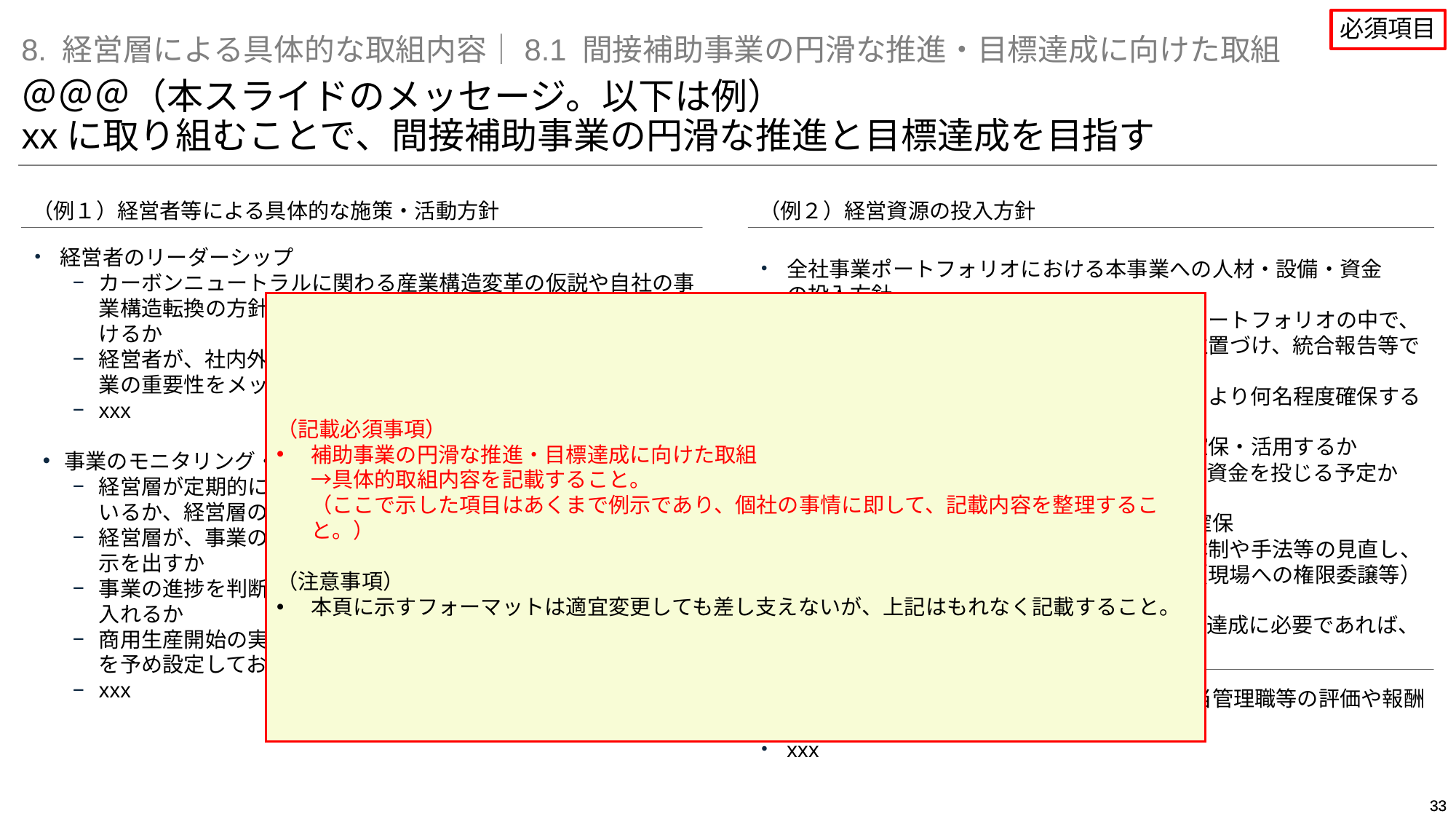

①基本的事項の審査
エ．経営層のコミット（必須項目）
必須項目
8. 経営層による具体的な取組内容｜8.1 間接補助事業の円滑な推進・目標達成に向けた取組
＠＠＠（本スライドのメッセージ。以下は例）
xxに取り組むことで、間接補助事業の円滑な推進と目標達成を目指す
（例１）経営者等による具体的な施策・活動方針
（例２）経営資源の投入方針
経営者のリーダーシップ
カーボンニュートラルに関わる産業構造変革の仮説や自社の事業構造転換の方針を社内外に示し、その中に当該事業を位置づけるか
経営者が、社内外の幅広いステークホルダーに対して、当該事業の重要性をメッセージとして発信するか
xxx

事業のモニタリング・管理
経営層が定期的に事業進捗を把握するための仕組みを構築しているか、経営層の時間の内どの程度を当該業務に充当するか
経営層が、事業の進め方・内容に対して適切なタイミングで指示を出すか
事業の進捗を判断するにあたり、社内外から幅広い意見を取り入れるか
商用生産開始の実施を判断するために、どのようなKPI・条件を予め設定しておくか
xxx
全社事業ポートフォリオにおける本事業への人材・設備・資金
の投入方針
中長期的な企業価値向上に向けた事業ポートフォリオの中で、本事業への経営資源配分をどのように位置づけ、統合報告等で示しているか
どのような人材を採用または配置転換により何名程度確保するか
既存・新規の設備・土地をどのように確保・活用するか
国費負担以外で、何に対してどの程度の資金を投じる予定か
xxx
機動的な経営資源投入、実施体制の柔軟性確保
事業の進捗や環境変化を踏まえ、事業体制や手法等の見直し、追加的な資源投入等を行う準備・体制（現場への権限委譲等）があるか
社内や部門内の経営資源に拘らず、目標達成に必要であれば、躊躇なく外部リソースを活用する用意があるか
xxx

（記載必須事項）
補助事業の円滑な推進・目標達成に向けた取組
→具体的取組内容を記載すること。
（ここで示した項目はあくまで例示であり、個社の事情に即して、記載内容を整理すること。）

（注意事項）
本頁に示すフォーマットは適宜変更しても差し支えないが、上記はもれなく記載すること。
（例３）経営者等の評価・報酬への反映
事業の進捗状況が、経営者や担当役員・担当管理職等の評価や報酬の一部に反映されるか
xxx